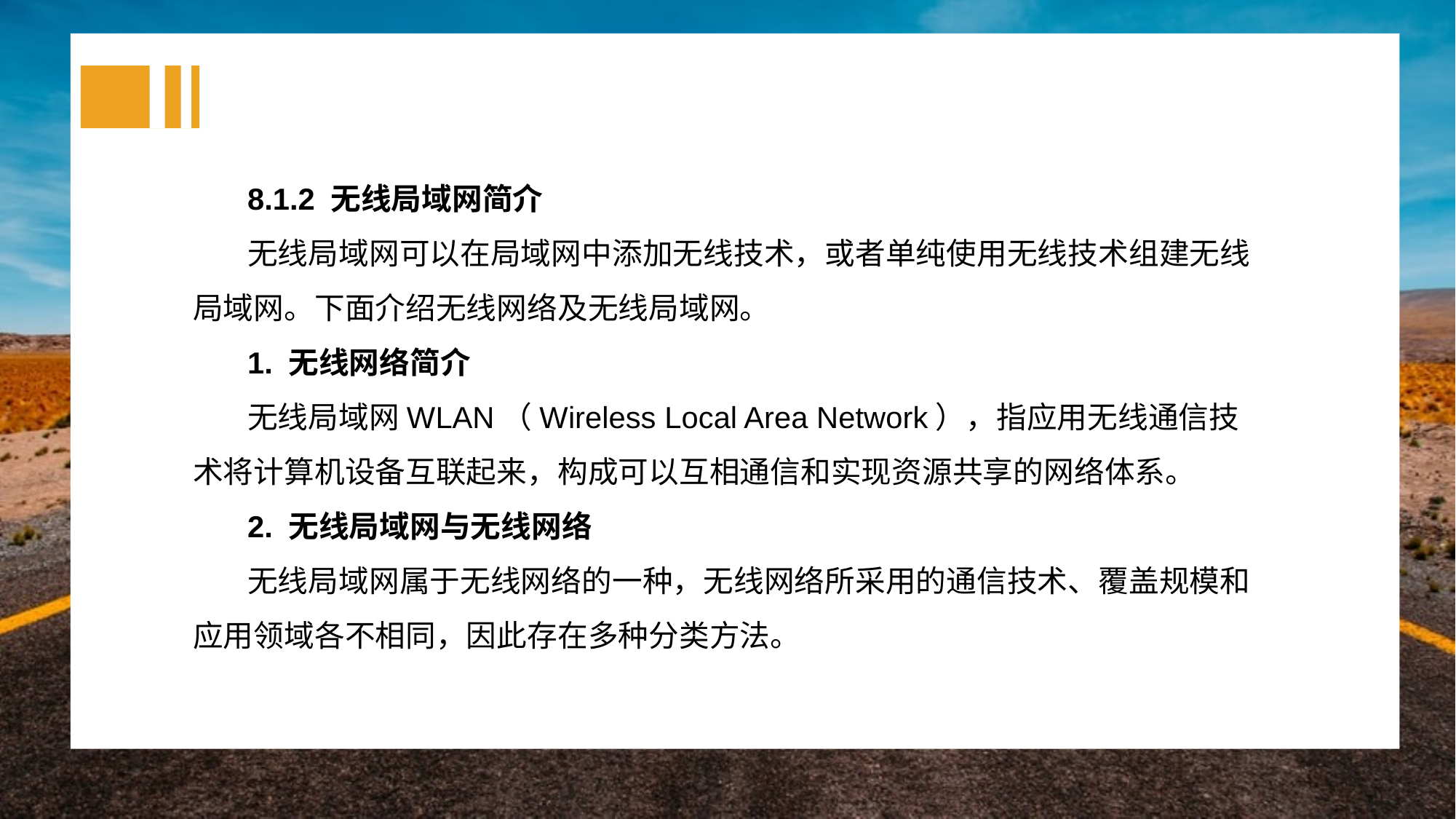

8.1.2 无线局域网简介
无线局域网可以在局域网中添加无线技术，或者单纯使用无线技术组建无线局域网。下面介绍无线网络及无线局域网。
1. 无线网络简介
无线局域网WLAN（Wireless Local Area Network），指应用无线通信技术将计算机设备互联起来，构成可以互相通信和实现资源共享的网络体系。
2. 无线局域网与无线网络
无线局域网属于无线网络的一种，无线网络所采用的通信技术、覆盖规模和应用领域各不相同，因此存在多种分类方法。